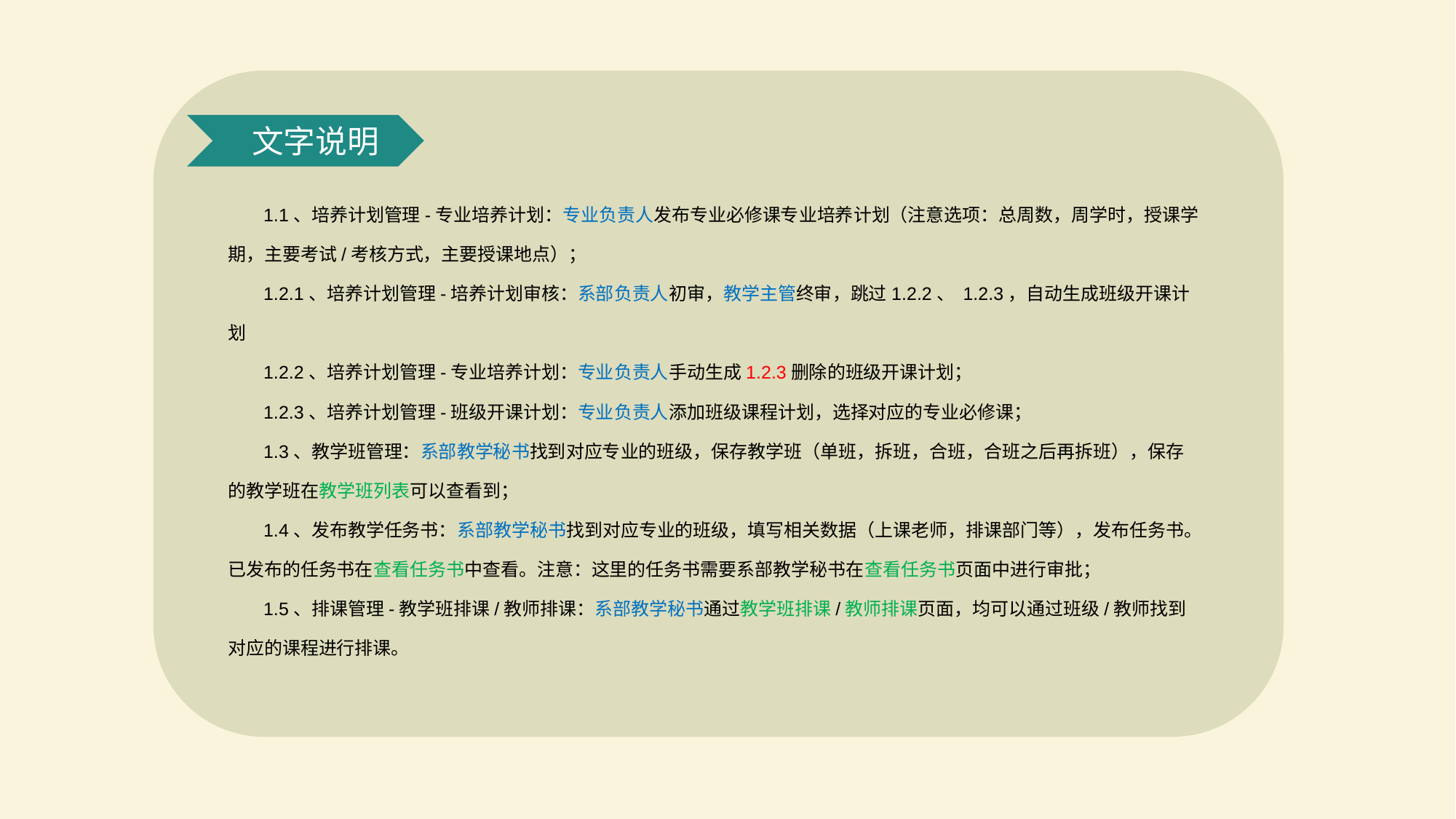

文字说明

       1.1、培养计划管理-专业培养计划：专业负责人发布专业必修课专业培养计划（注意选项：总周数，周学时，授课学期，主要考试/考核方式，主要授课地点）；
       1.2.1、培养计划管理-培养计划审核：系部负责人初审，教学主管终审，跳过1.2.2、 1.2.3，自动生成班级开课计划
       1.2.2、培养计划管理-专业培养计划：专业负责人手动生成1.2.3删除的班级开课计划；
       1.2.3、培养计划管理-班级开课计划：专业负责人添加班级课程计划，选择对应的专业必修课；
       1.3、教学班管理：系部教学秘书找到对应专业的班级，保存教学班（单班，拆班，合班，合班之后再拆班），保存的教学班在教学班列表可以查看到；
       1.4、发布教学任务书：系部教学秘书找到对应专业的班级，填写相关数据（上课老师，排课部门等），发布任务书。已发布的任务书在查看任务书中查看。注意：这里的任务书需要系部教学秘书在查看任务书页面中进行审批；
       1.5、排课管理-教学班排课/教师排课：系部教学秘书通过教学班排课/教师排课页面，均可以通过班级/教师找到对应的课程进行排课。